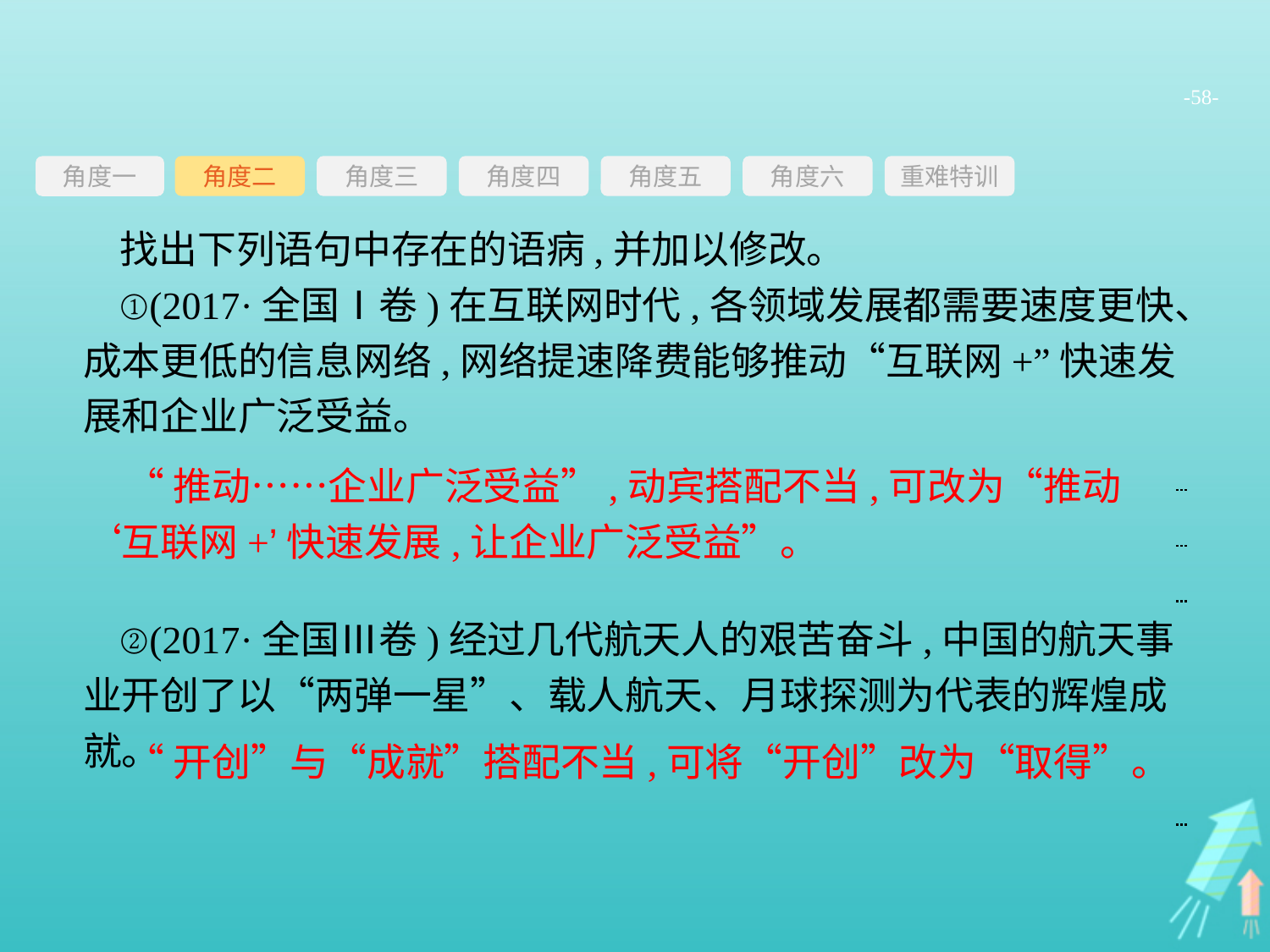

-58-
角度三
角度四
角度五
角度六
重难特训
角度二
角度一
找出下列语句中存在的语病,并加以修改。
①(2017·全国Ⅰ卷)在互联网时代,各领域发展都需要速度更快、成本更低的信息网络,网络提速降费能够推动“互联网+”快速发展和企业广泛受益。

②(2017·全国Ⅲ卷)经过几代航天人的艰苦奋斗,中国的航天事业开创了以“两弹一星”、载人航天、月球探测为代表的辉煌成就。

“推动……企业广泛受益”,动宾搭配不当,可改为“推动‘互联网+’快速发展,让企业广泛受益”。
“开创”与“成就”搭配不当,可将“开创”改为“取得”。